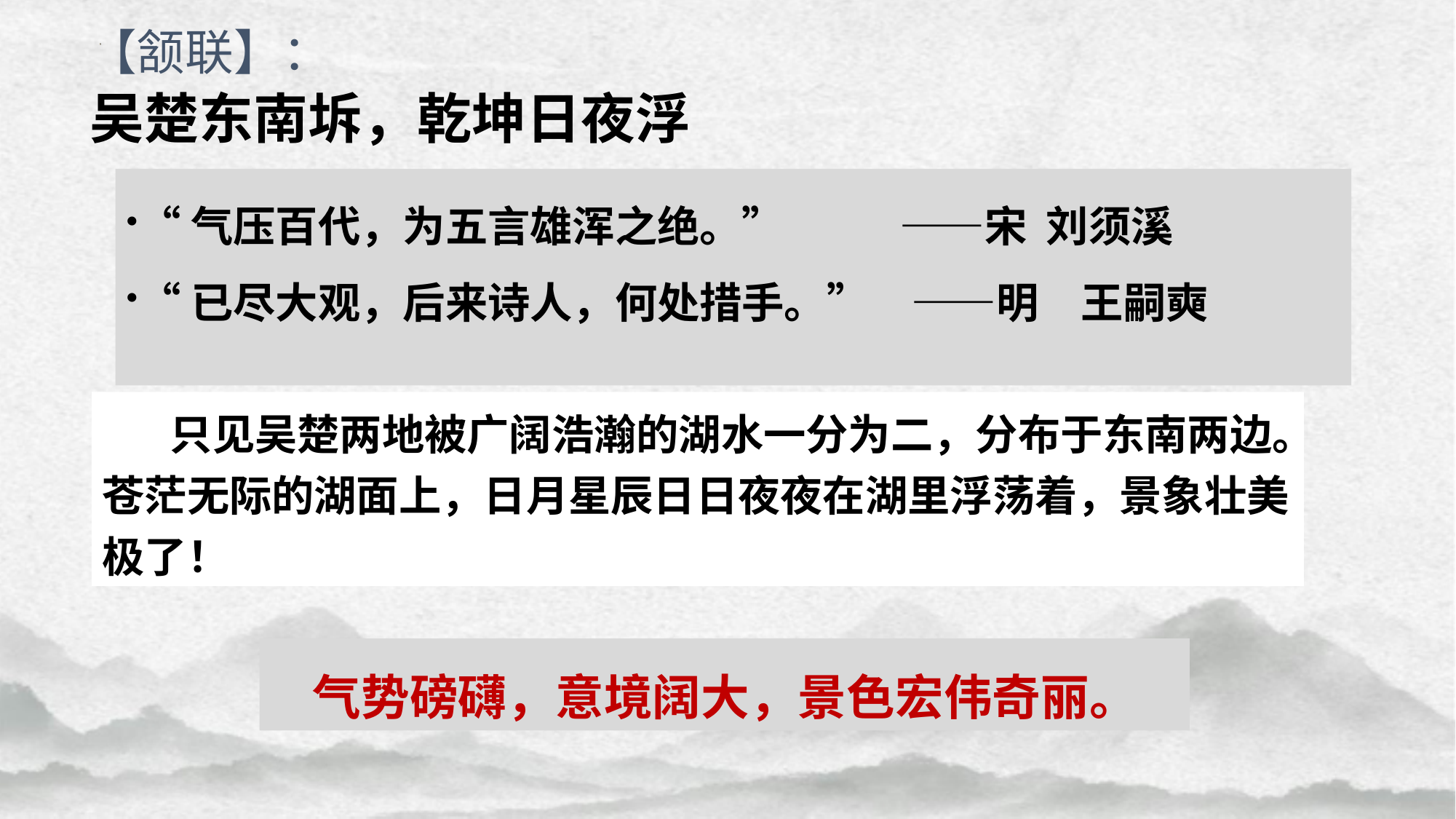

【颔联】：
吴楚东南坼，乾坤日夜浮
“气压百代，为五言雄浑之绝。”            ——宋  刘须溪
“已尽大观，后来诗人，何处措手。”　——明　王嗣奭
      只见吴楚两地被广阔浩瀚的湖水一分为二，分布于东南两边。苍茫无际的湖面上，日月星辰日日夜夜在湖里浮荡着，景象壮美极了！
　气势磅礴，意境阔大，景色宏伟奇丽。